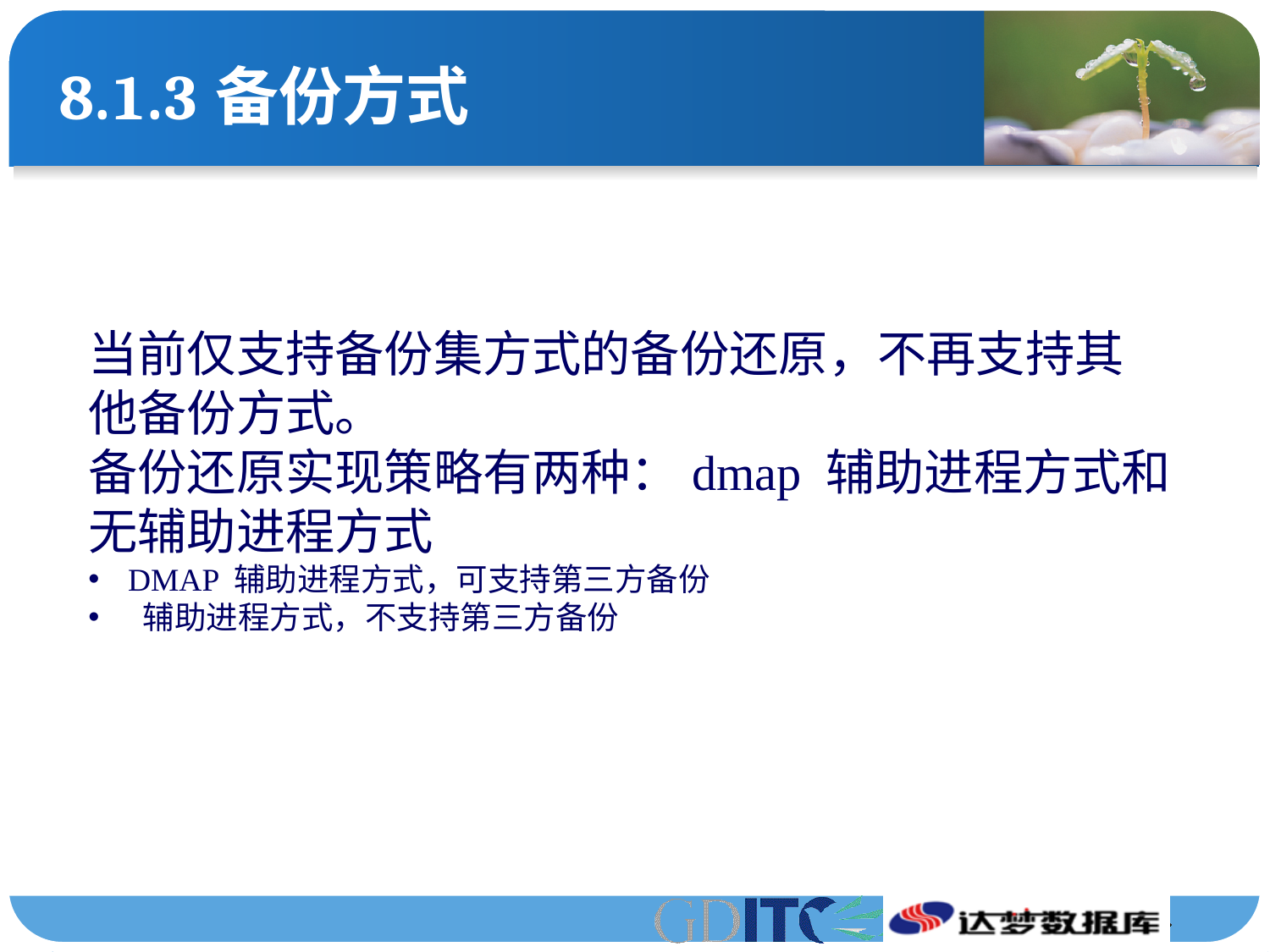

# 8.1.3备份方式
当前仅支持备份集方式的备份还原，不再支持其他备份方式。
备份还原实现策略有两种：dmap 辅助进程方式和无辅助进程方式
DMAP 辅助进程方式，可支持第三方备份
 辅助进程方式，不支持第三方备份